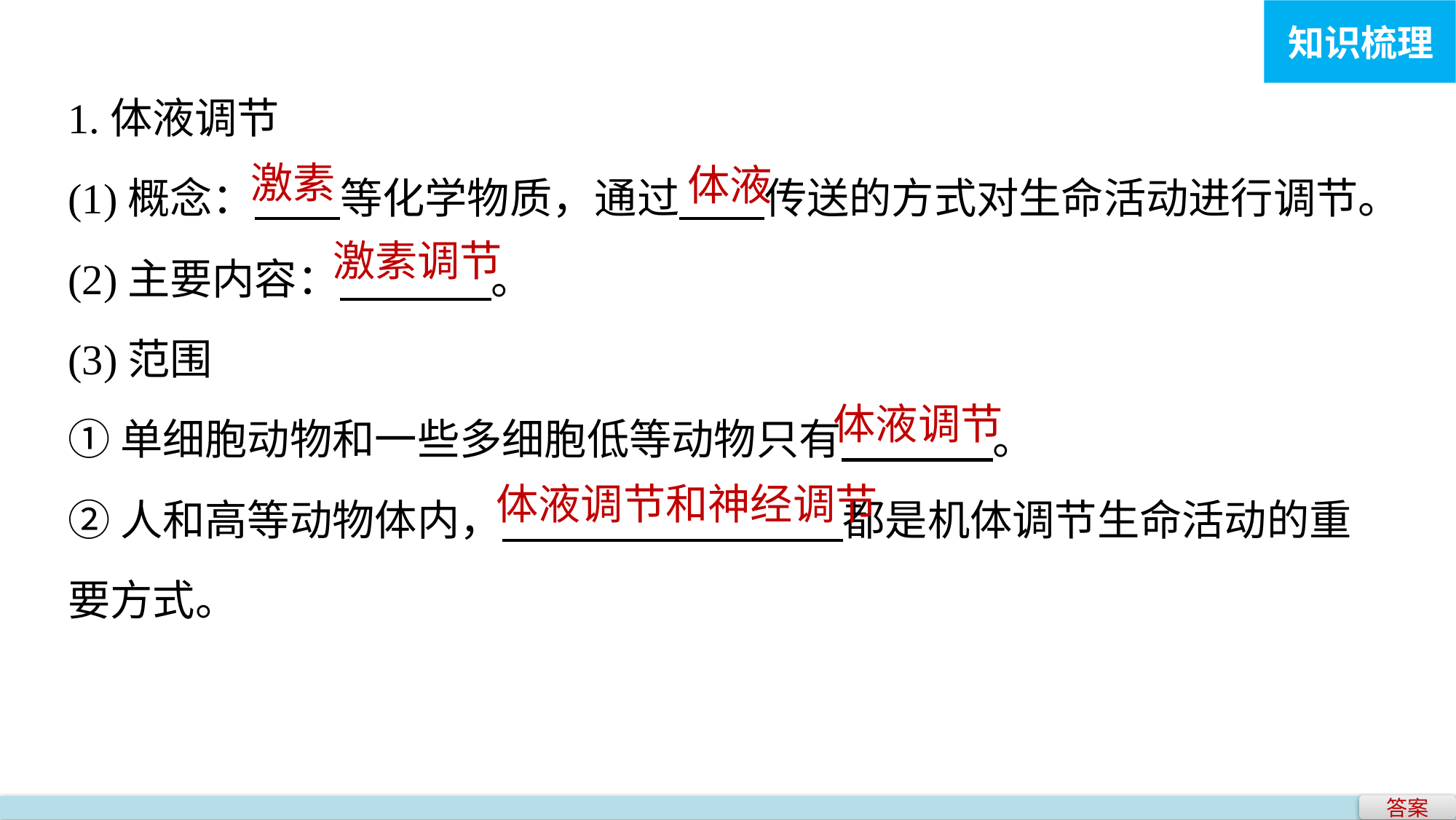

知识梳理
1.体液调节
(1)概念：         等化学物质，通过         传送的方式对生命活动进行调节。
(2)主要内容：                。
(3)范围
①单细胞动物和一些多细胞低等动物只有                。
②人和高等动物体内，                                    都是机体调节生命活动的重要方式。
激素
体液
激素调节
体液调节
体液调节和神经调节
答案